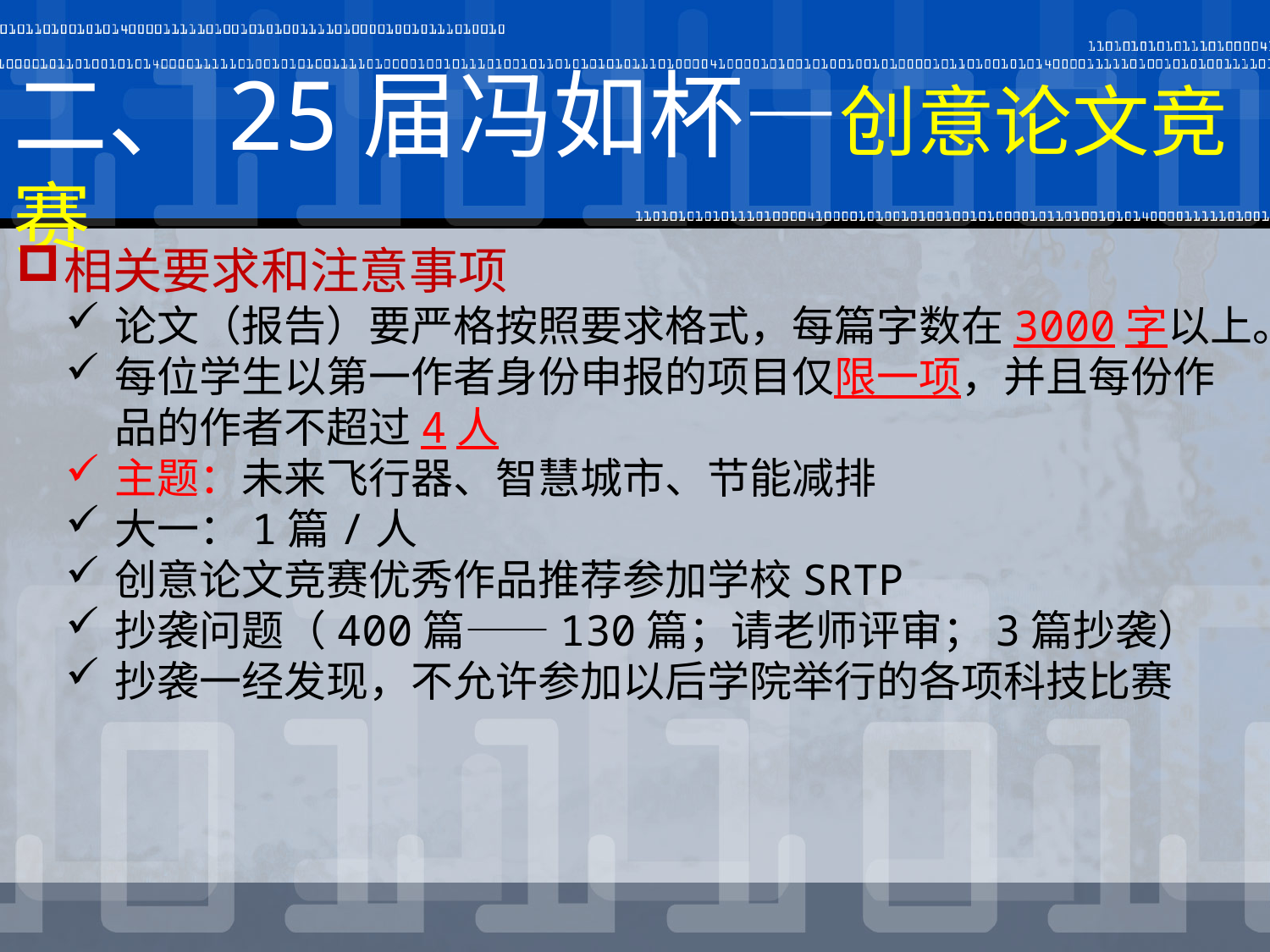

# 二、25届冯如杯—创意论文竞赛
相关要求和注意事项
论文（报告）要严格按照要求格式，每篇字数在3000字以上。
每位学生以第一作者身份申报的项目仅限一项，并且每份作品的作者不超过4人
主题：未来飞行器、智慧城市、节能减排
大一：1篇/人
创意论文竞赛优秀作品推荐参加学校SRTP
抄袭问题（400篇——130篇；请老师评审；3篇抄袭）
抄袭一经发现，不允许参加以后学院举行的各项科技比赛